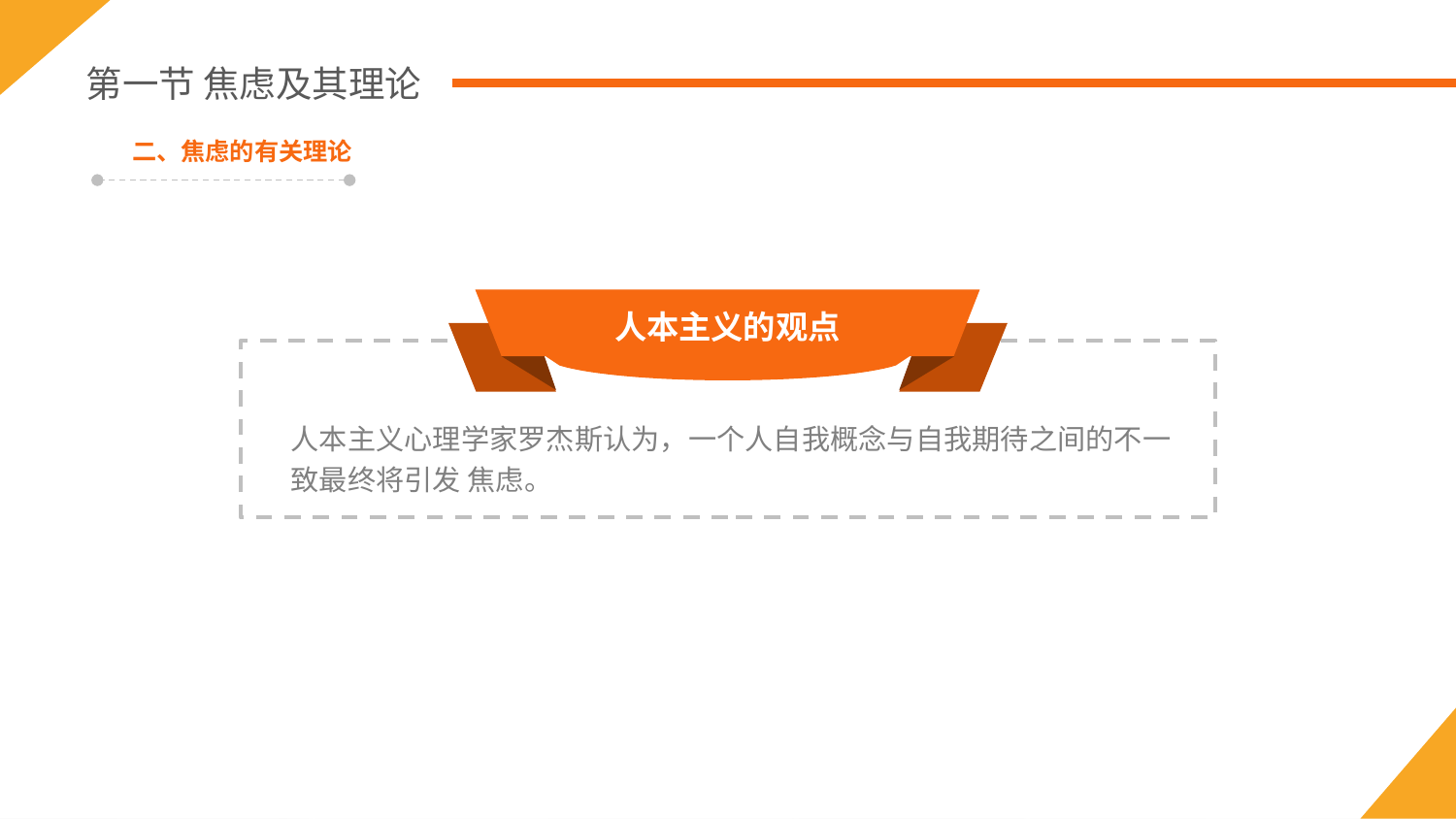

第一节 焦虑及其理论
二、焦虑的有关理论

人本主义的观点

人本主义心理学家罗杰斯认为，一个人自我概念与自我期待之间的不一致最终将引发 焦虑。